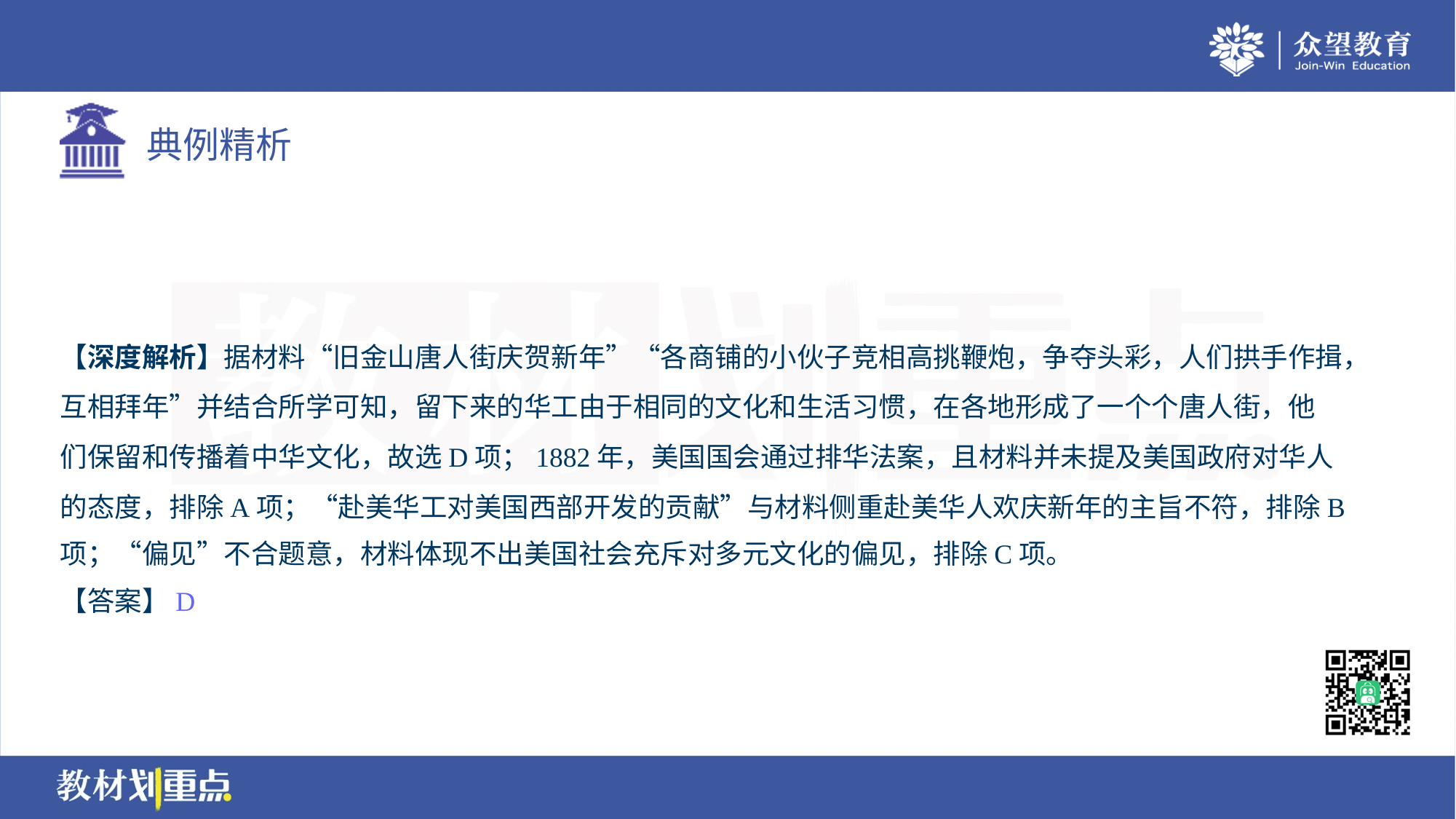

【深度解析】据材料“旧金山唐人街庆贺新年”“各商铺的小伙子竞相高挑鞭炮，争夺头彩，人们拱手作揖，
互相拜年”并结合所学可知，留下来的华工由于相同的文化和生活习惯，在各地形成了一个个唐人街，他
们保留和传播着中华文化，故选D项；1882年，美国国会通过排华法案，且材料并未提及美国政府对华人
的态度，排除A项；“赴美华工对美国西部开发的贡献”与材料侧重赴美华人欢庆新年的主旨不符，排除B
项；“偏见”不合题意，材料体现不出美国社会充斥对多元文化的偏见，排除C项。
【答案】D